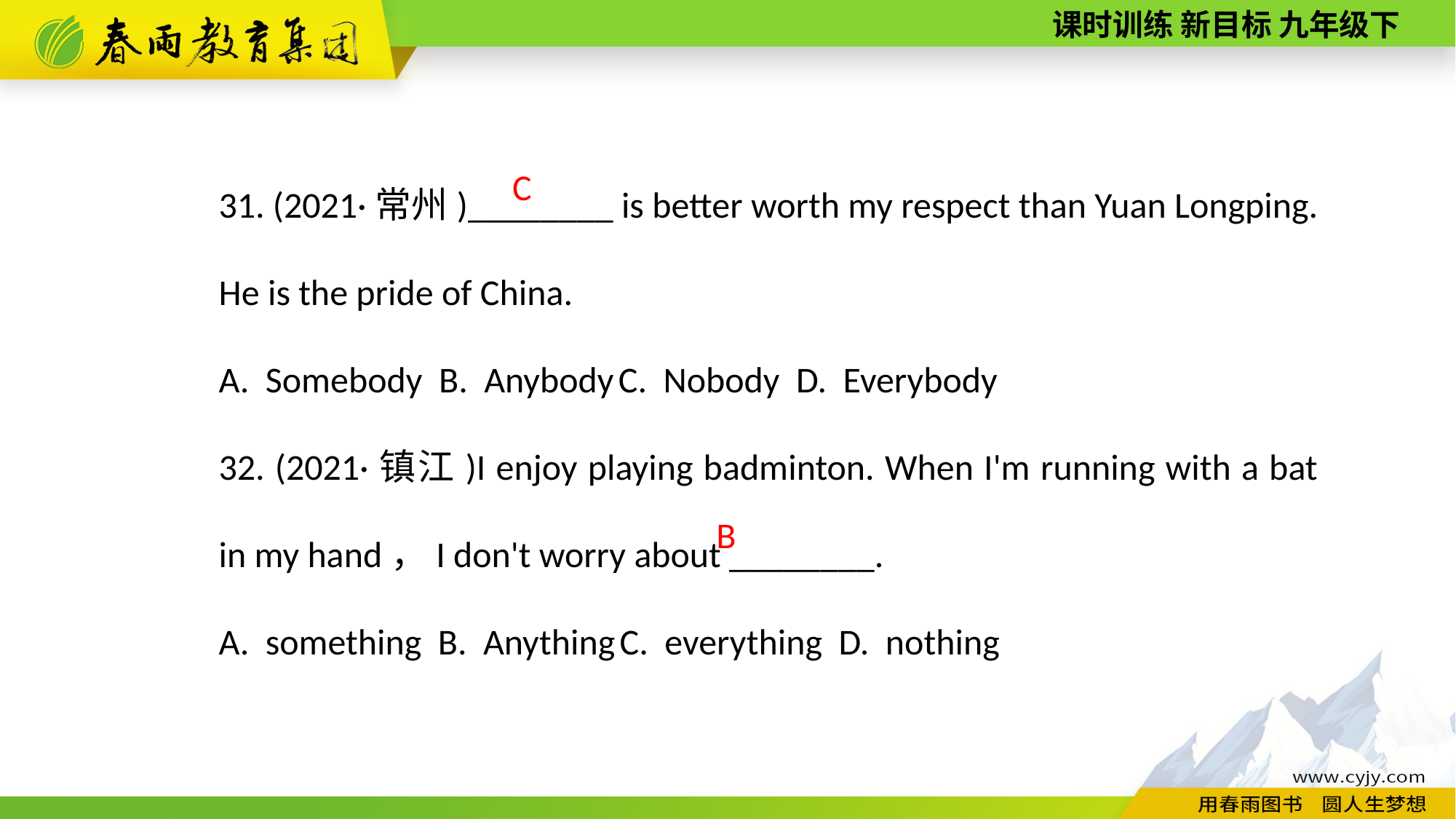

31. (2021·常州)________ is better worth my respect than Yuan Longping. He is the pride of China.
A.  Somebody  B.  Anybody C.  Nobody  D.  Everybody
32. (2021·镇江)I enjoy playing badminton. When I'm running with a bat in my hand，I don't worry about ________.
A.  something  B.  Anything C.  everything  D.  nothing
C
B